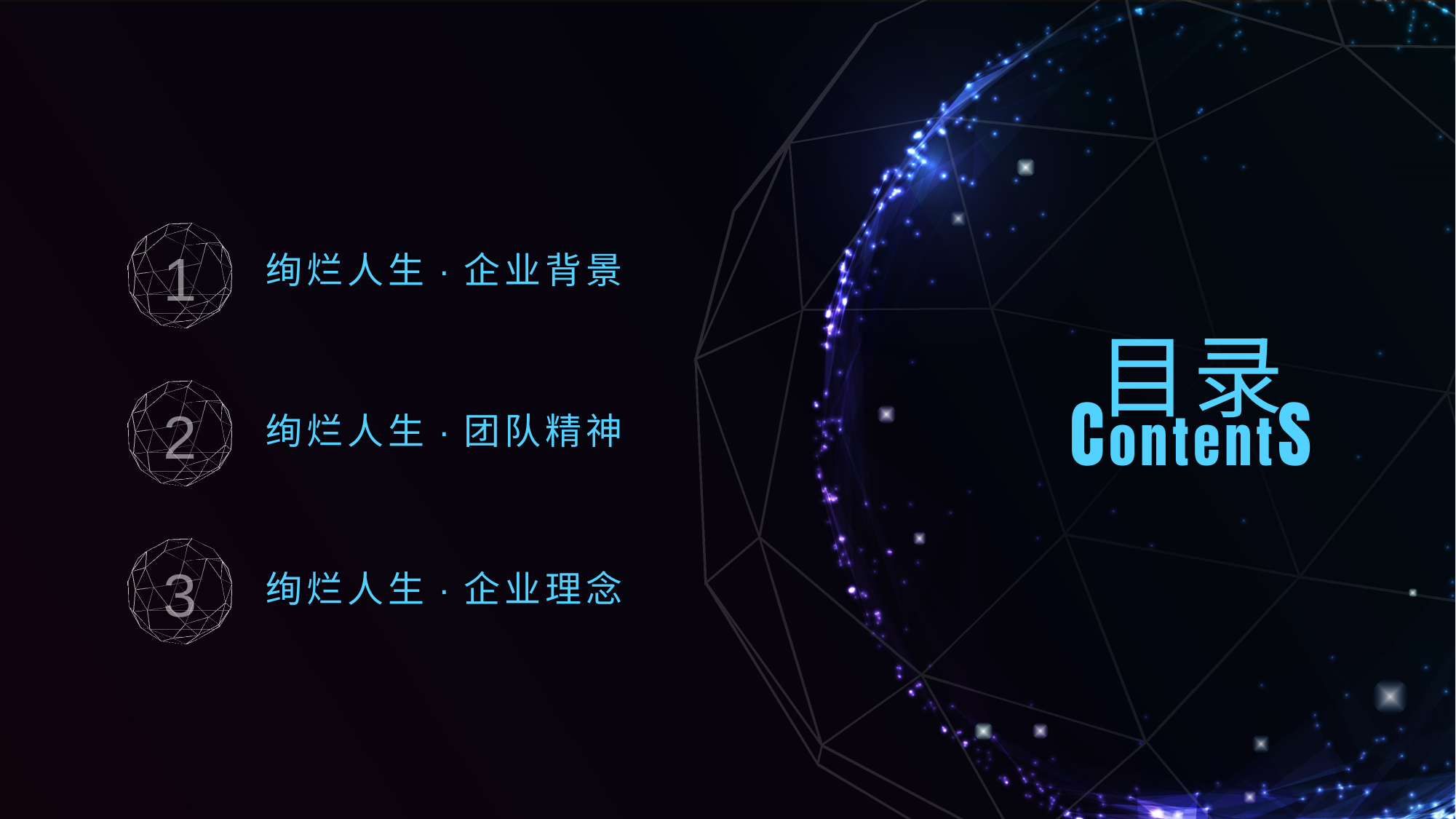

1
绚烂人生·企业背景
目录

2

ContentS
绚烂人生·团队精神

3
绚烂人生·企业理念